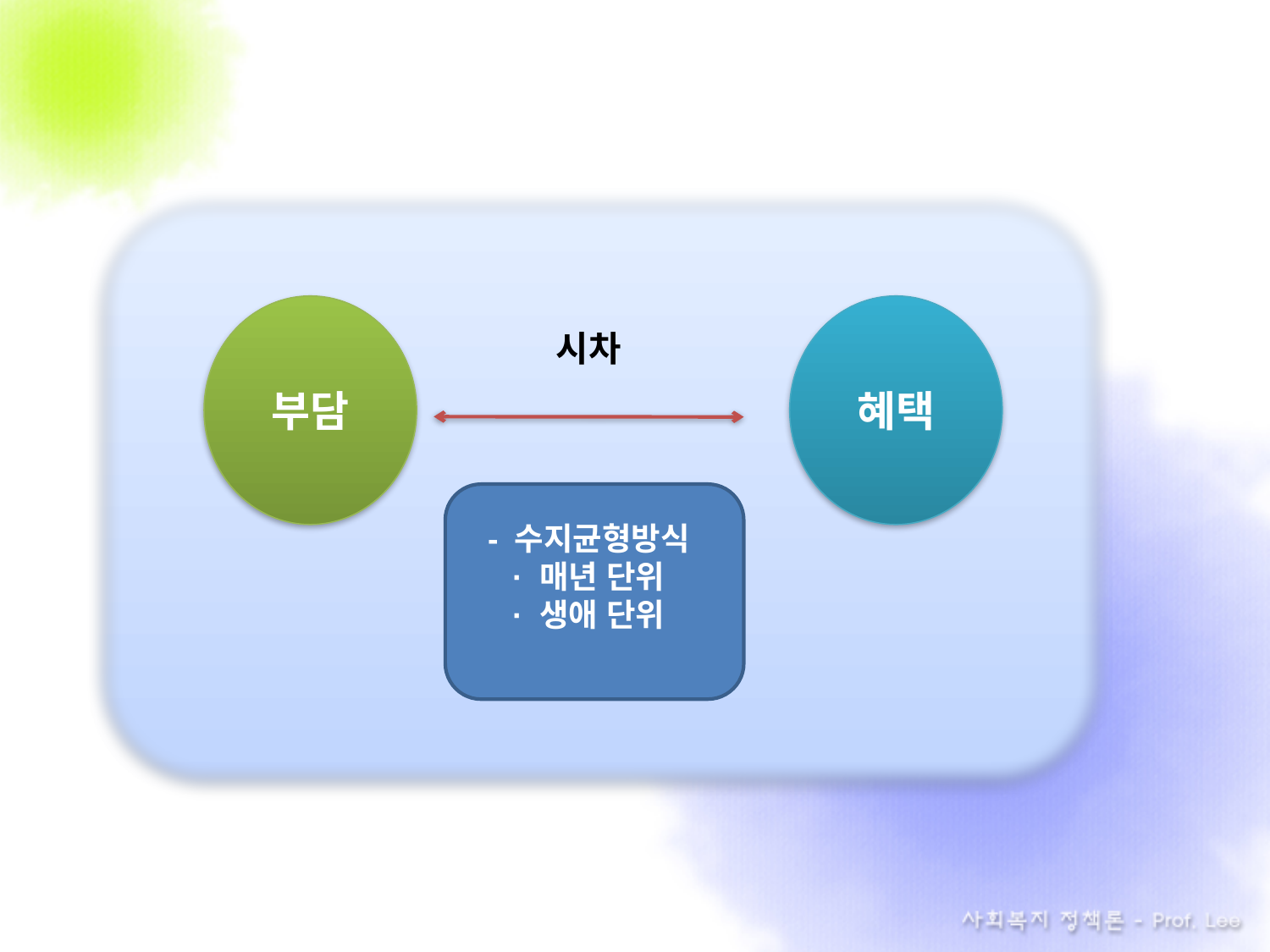

부담
혜택
시차

- 수지균형방식
· 매년 단위
· 생애 단위